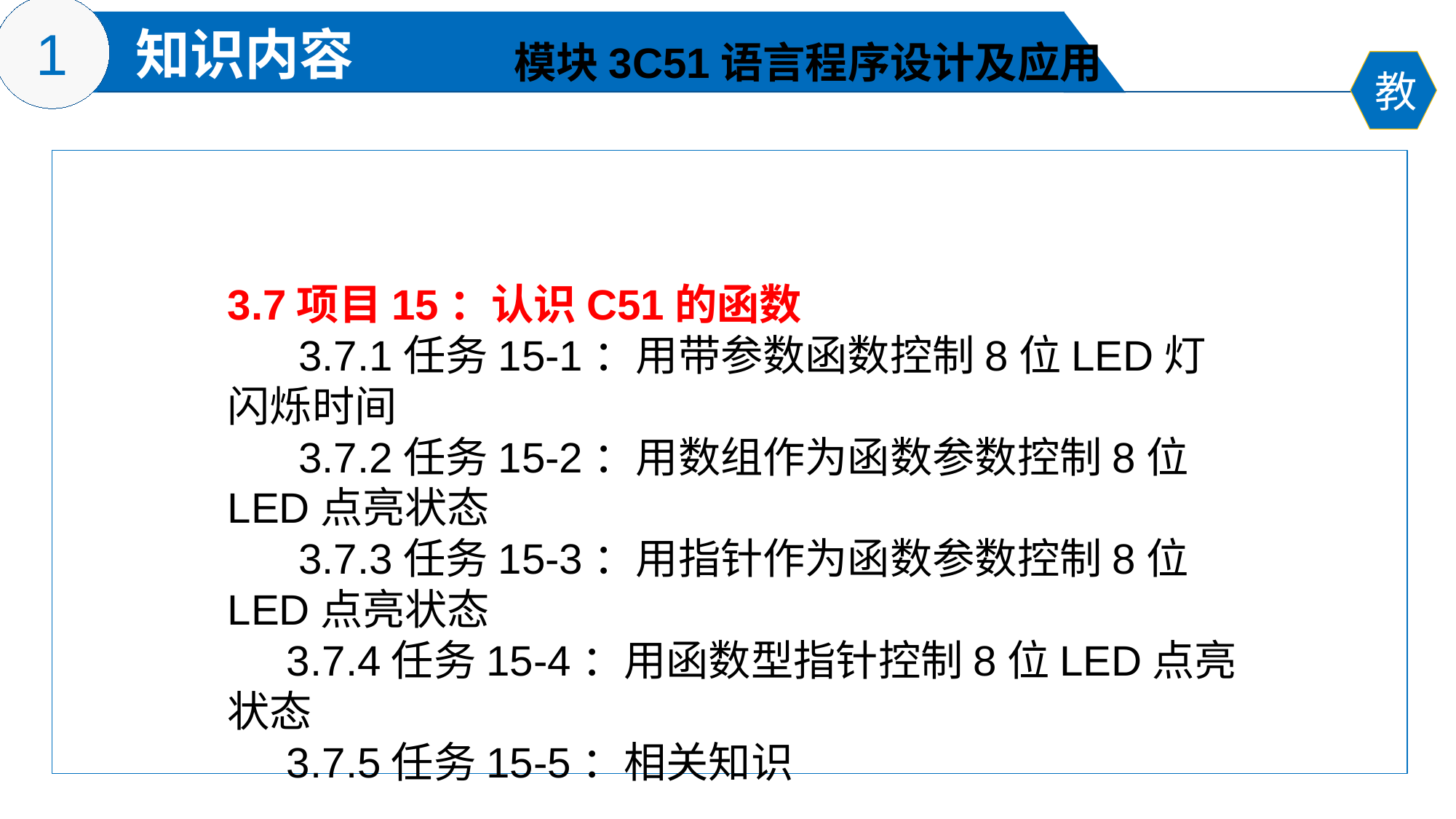

模块3C51语言程序设计及应用
3.7项目15：认识C51的函数
      3.7.1任务15-1：用带参数函数控制8位LED灯闪烁时间
      3.7.2任务15-2：用数组作为函数参数控制8位LED点亮状态
      3.7.3任务15-3：用指针作为函数参数控制8位LED点亮状态
     3.7.4任务15-4：用函数型指针控制8位LED点亮状态
     3.7.5任务15-5：相关知识